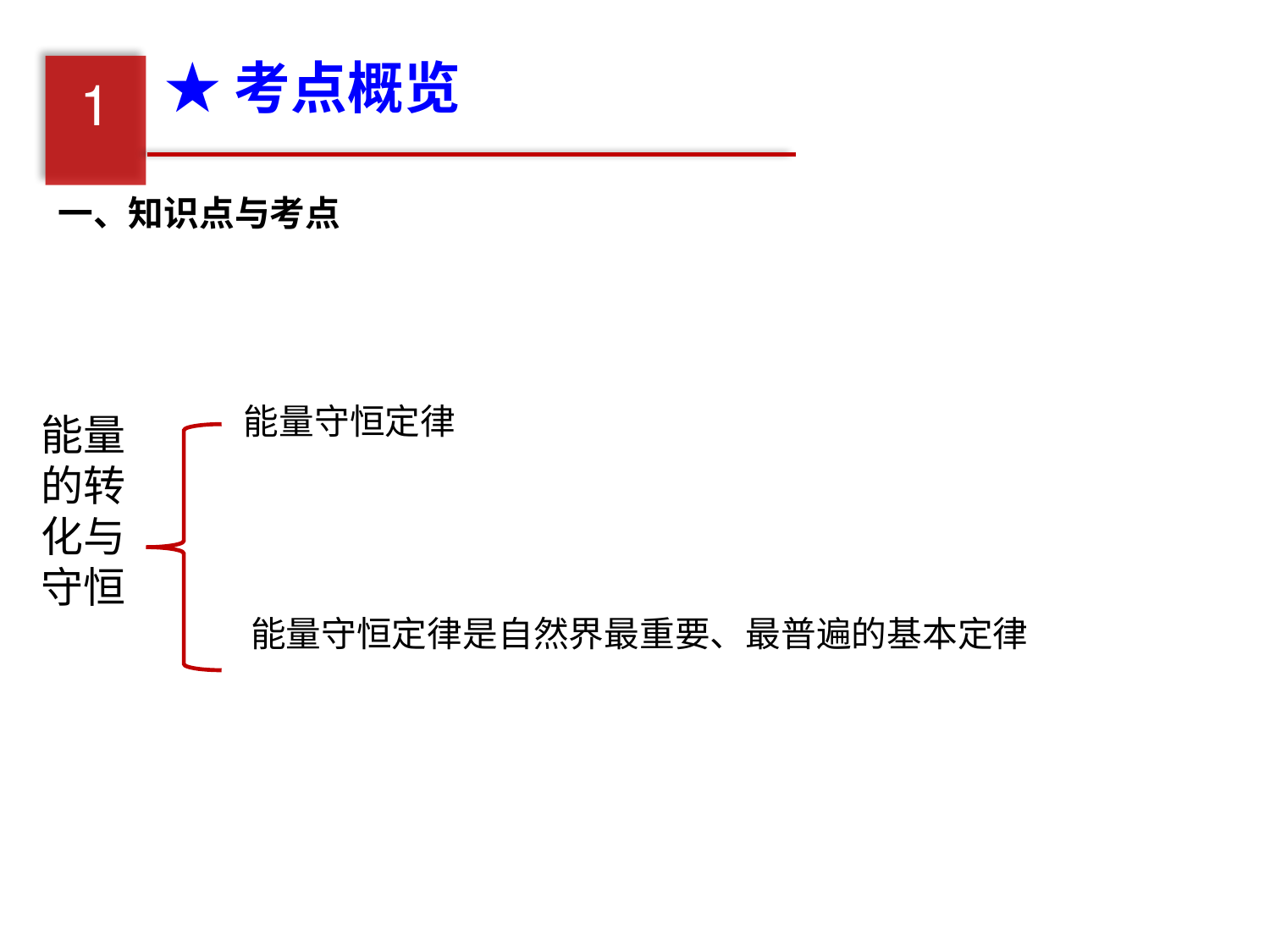

★考点概览

1
一、知识点与考点
能量守恒定律
能量的转化与守恒

能量守恒定律是自然界最重要、最普遍的基本定律